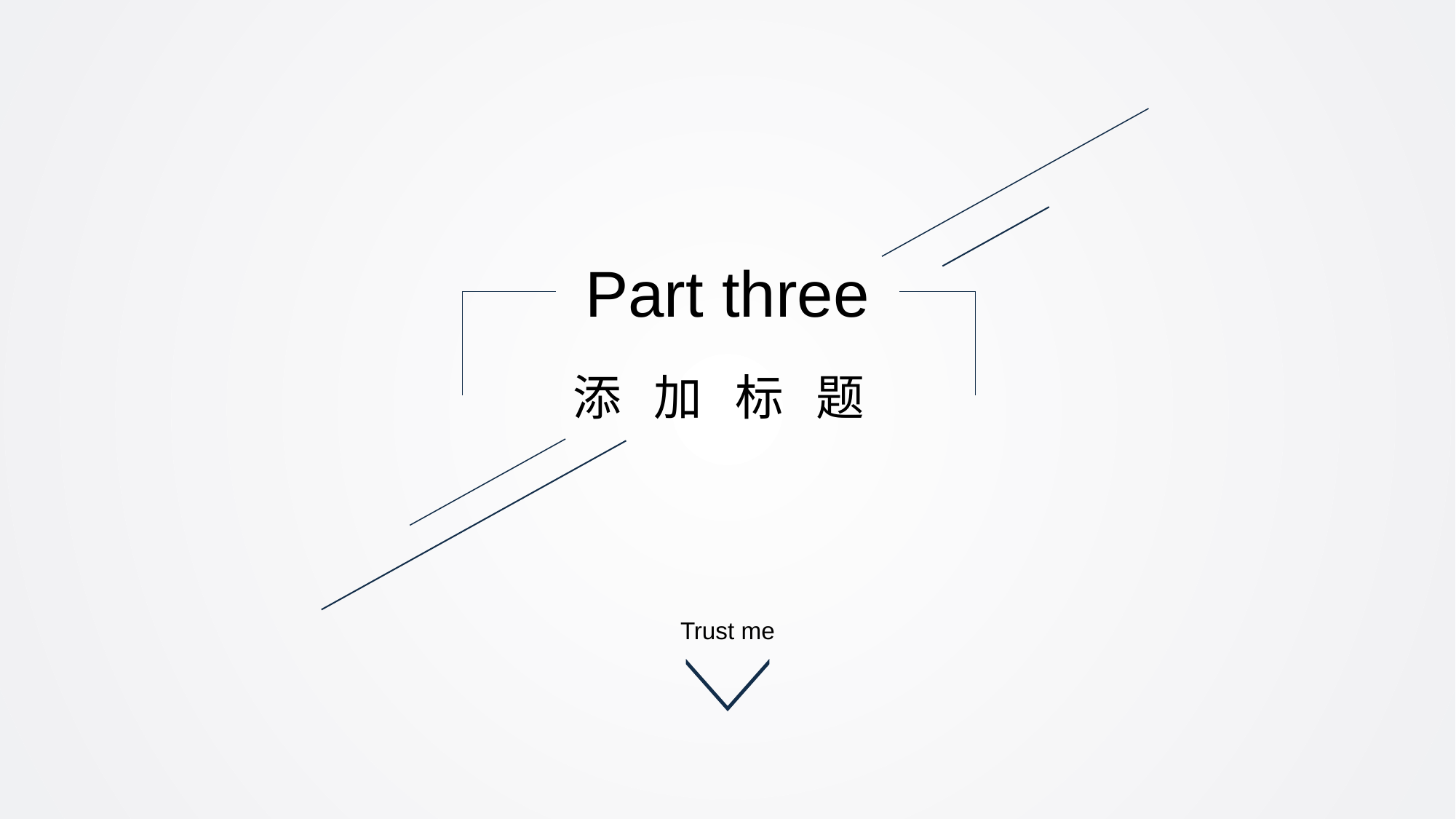

Part three
添   加   标   题
Trust me